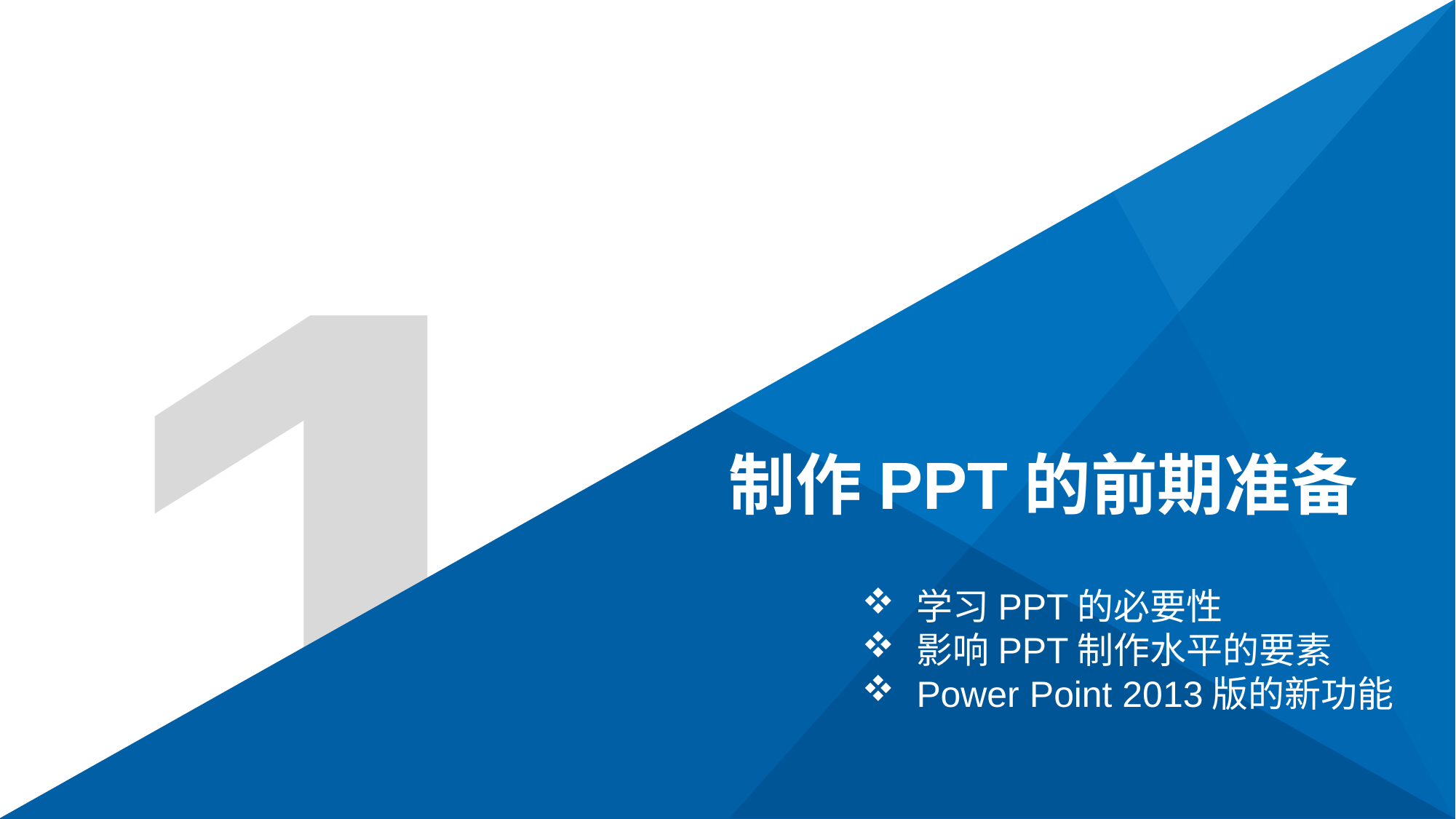

1

制作PPT的前期准备

学习PPT的必要性
影响PPT制作水平的要素
Power Point 2013版的新功能